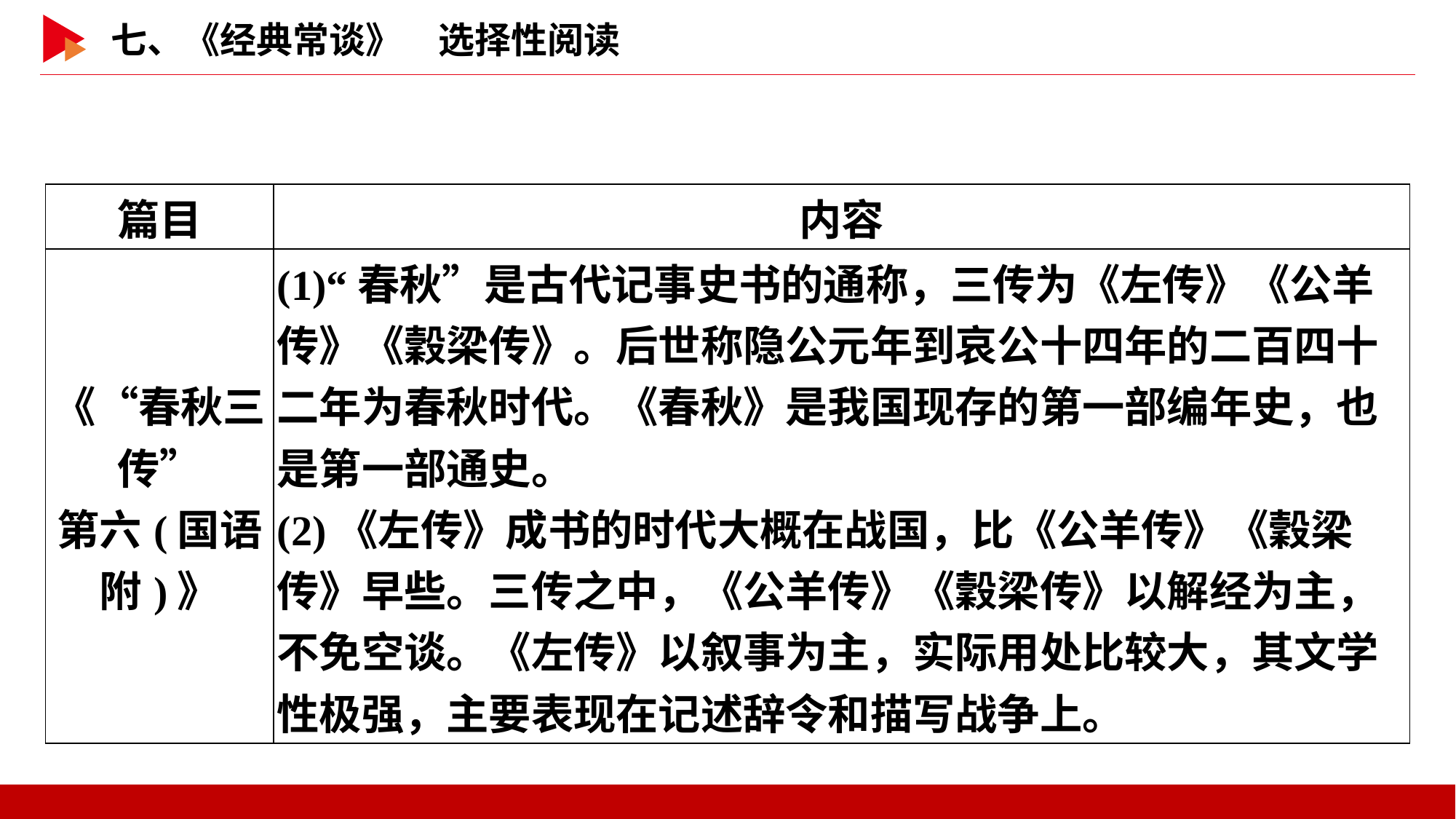

| 篇目 | 内容 |
| --- | --- |
| 《“春秋三传” 第六(国语附)》 | (1)“春秋”是古代记事史书的通称，三传为《左传》《公羊传》《穀梁传》。后世称隐公元年到哀公十四年的二百四十二年为春秋时代。《春秋》是我国现存的第一部编年史，也是第一部通史。 (2)《左传》成书的时代大概在战国，比《公羊传》《穀梁传》早些。三传之中，《公羊传》《穀梁传》以解经为主，不免空谈。《左传》以叙事为主，实际用处比较大，其文学性极强，主要表现在记述辞令和描写战争上。 |